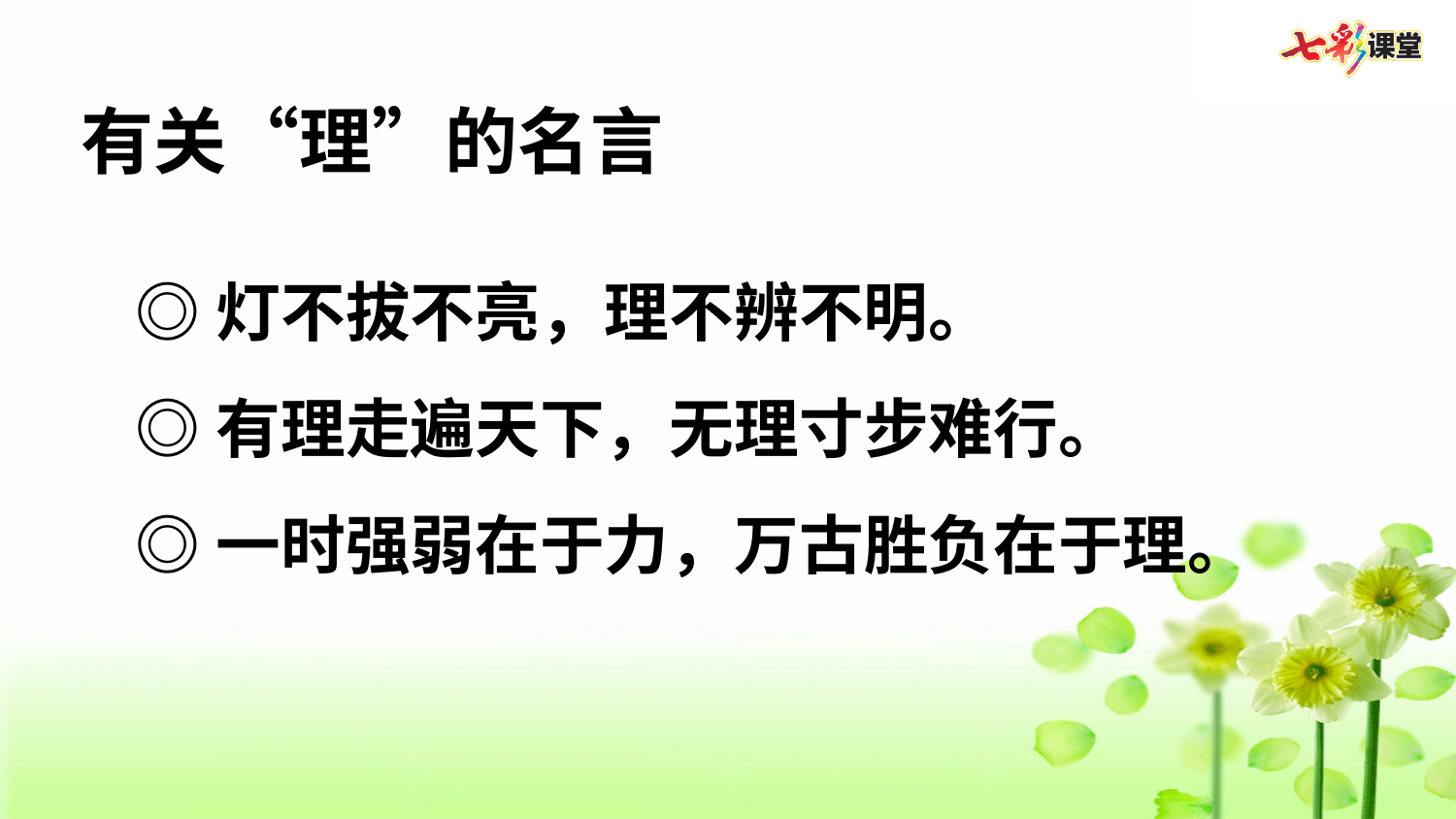

有关“理”的名言
◎灯不拔不亮，理不辨不明。
◎有理走遍天下，无理寸步难行。
◎一时强弱在于力，万古胜负在于理。